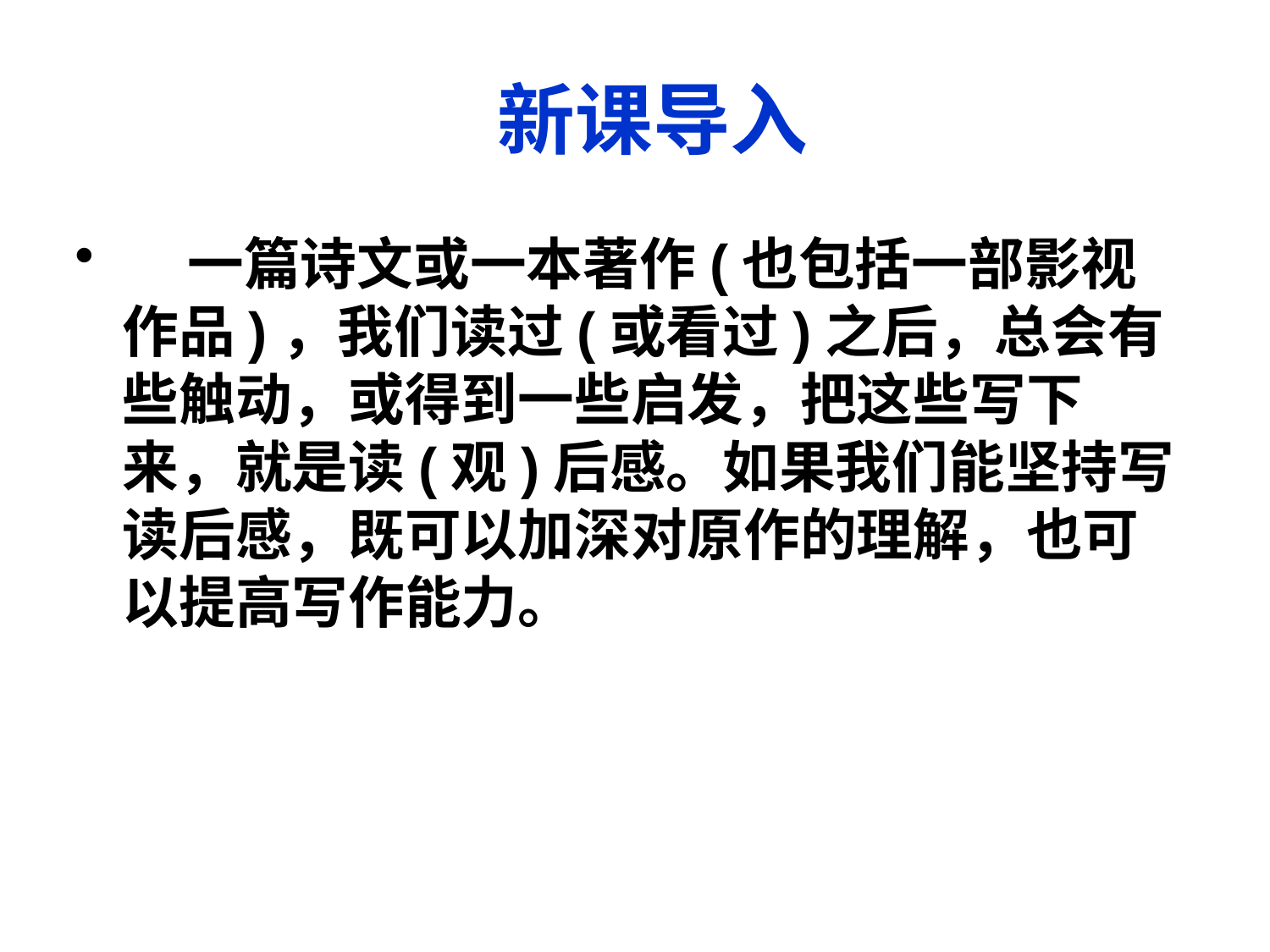

# 新课导入
    一篇诗文或一本著作(也包括一部影视作品)，我们读过(或看过)之后，总会有些触动，或得到一些启发，把这些写下来，就是读(观)后感。如果我们能坚持写读后感，既可以加深对原作的理解，也可以提高写作能力。